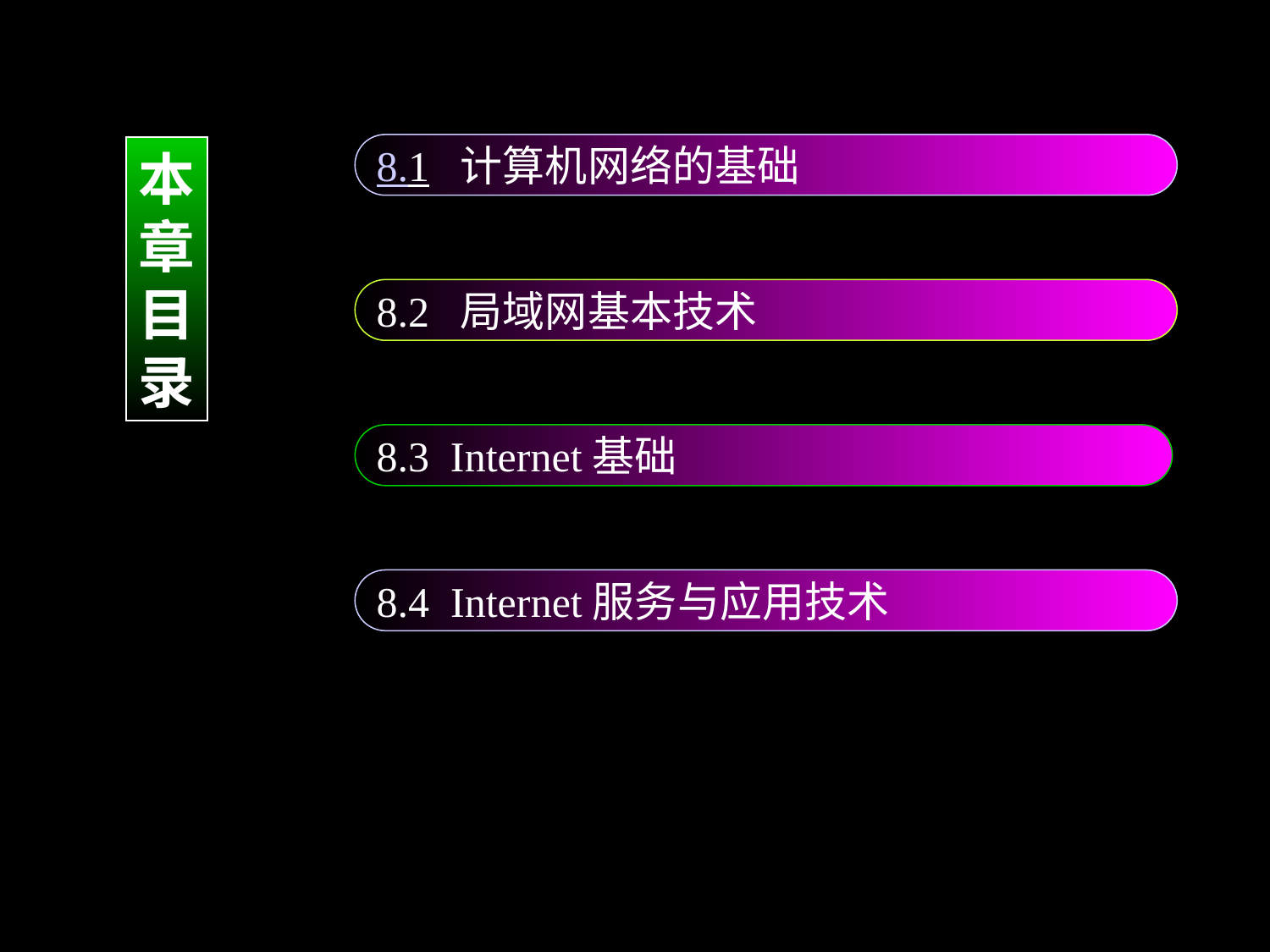

8.1  计算机网络的基础
本
章
目
录
8.2  局域网基本技术
8.3  Internet基础
8.4  Internet服务与应用技术